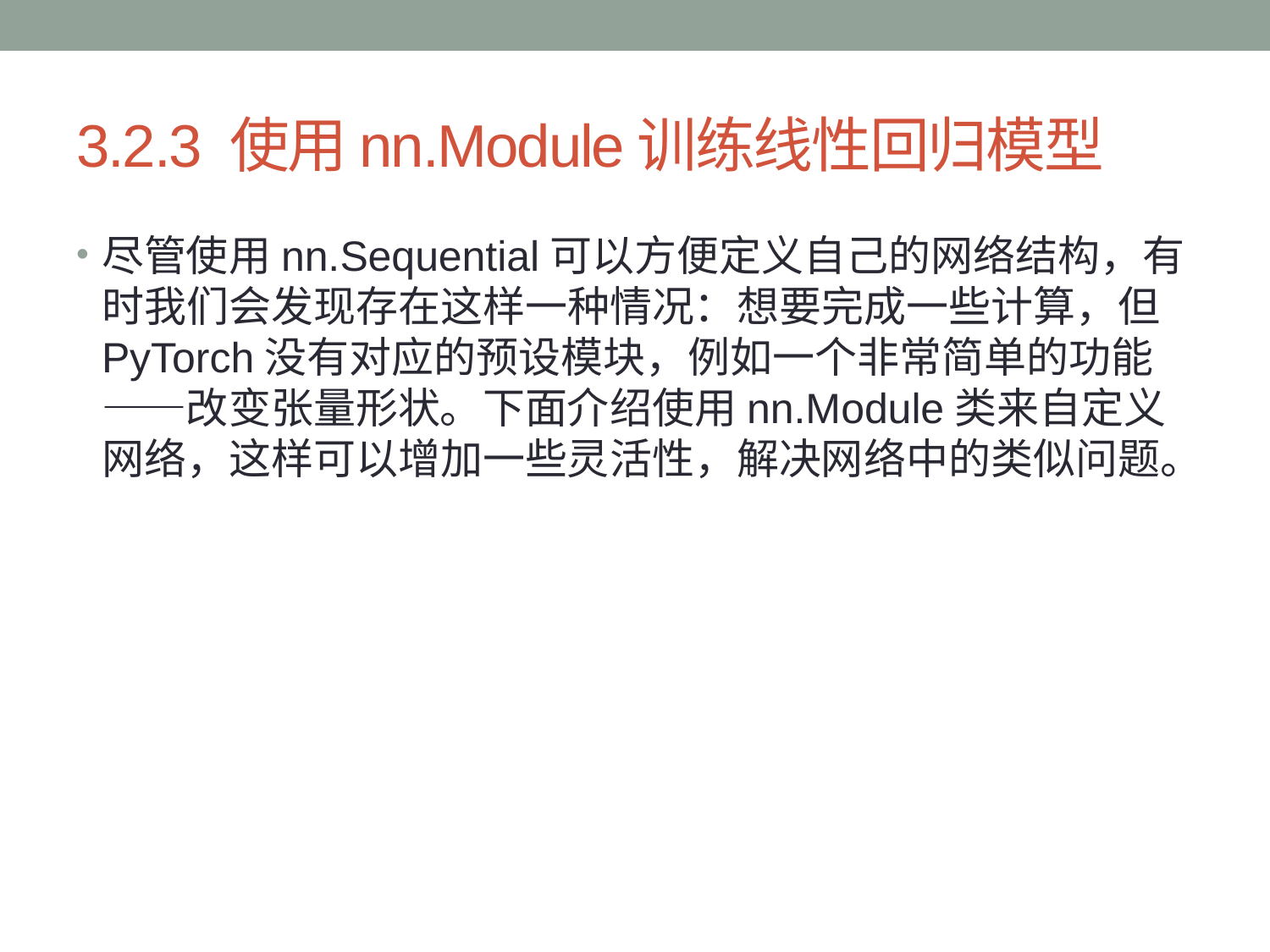

# 3.2.3 使用nn.Module训练线性回归模型
尽管使用nn.Sequential可以方便定义自己的网络结构，有时我们会发现存在这样一种情况：想要完成一些计算，但PyTorch没有对应的预设模块，例如一个非常简单的功能——改变张量形状。下面介绍使用nn.Module类来自定义网络，这样可以增加一些灵活性，解决网络中的类似问题。